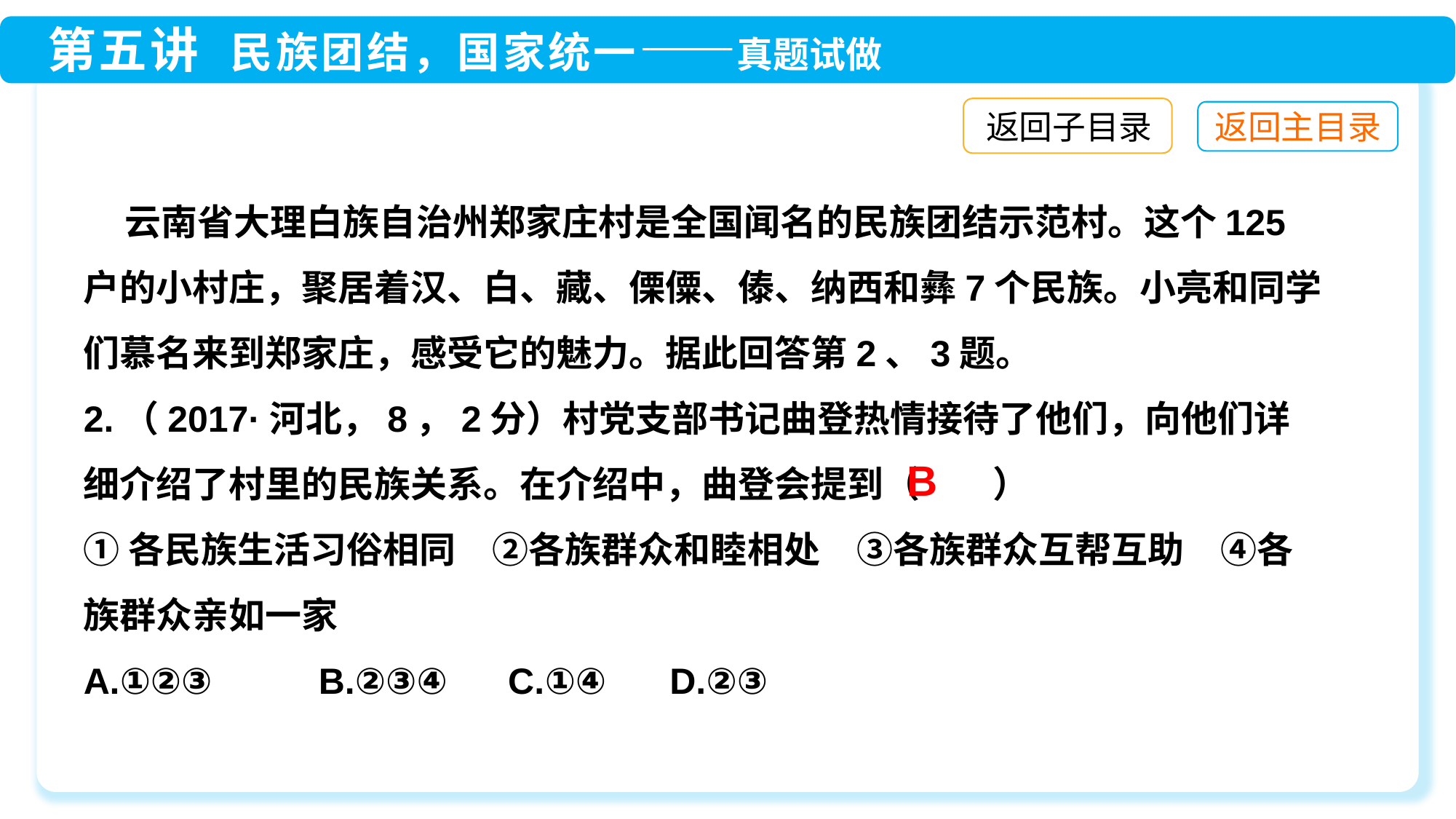

返回子目录

    云南省大理白族自治州郑家庄村是全国闻名的民族团结示范村。这个125户的小村庄，聚居着汉、白、藏、傈僳、傣、纳西和彝7个民族。小亮和同学们慕名来到郑家庄，感受它的魅力。据此回答第2、3题。
2.（2017·河北，8，2分）村党支部书记曲登热情接待了他们，向他们详细介绍了村里的民族关系。在介绍中，曲登会提到（　　）
①各民族生活习俗相同　②各族群众和睦相处　③各族群众互帮互助　④各族群众亲如一家
A.①②③　　  B.②③④      C.①④	    D.②③
B